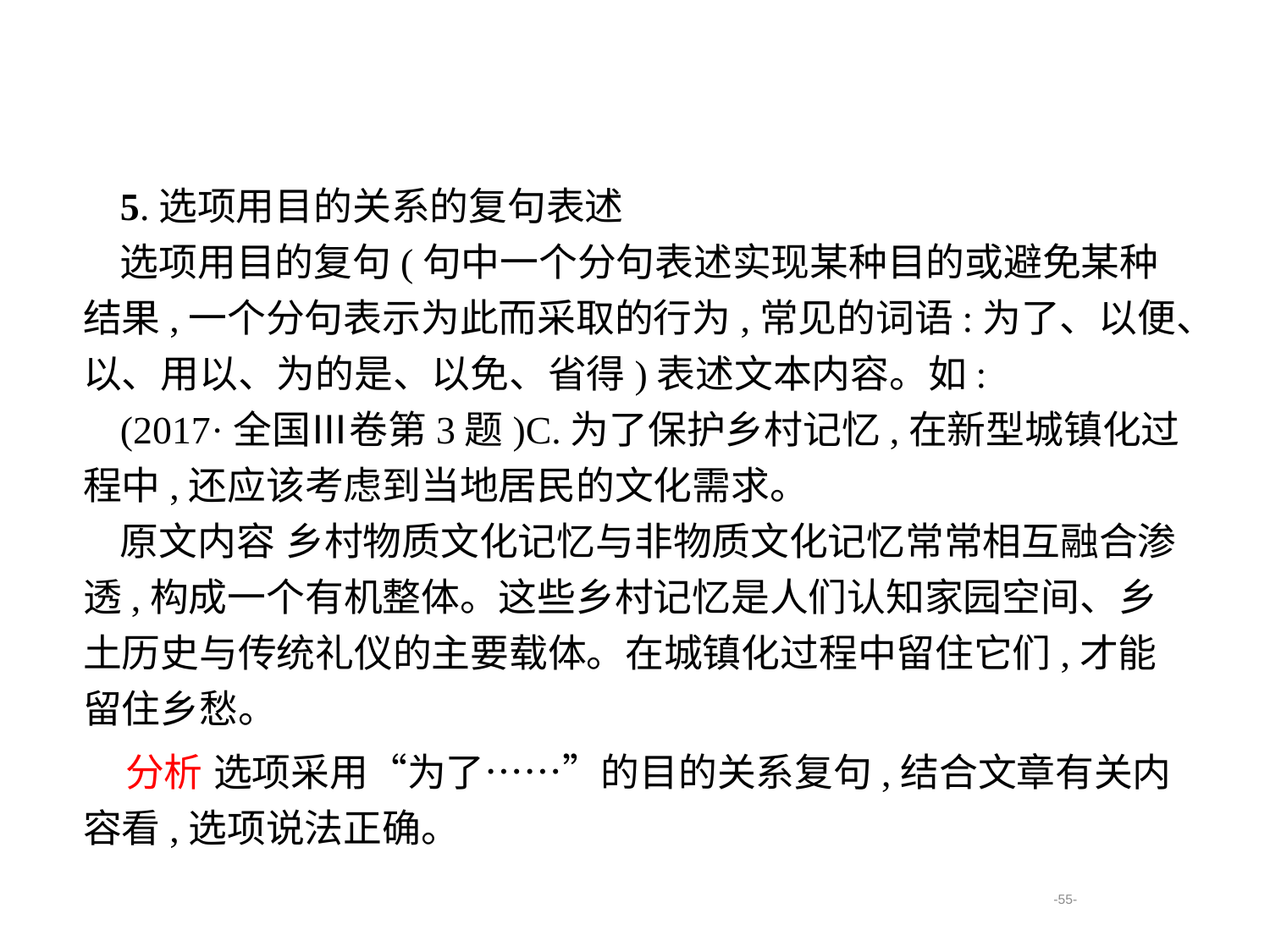

5.选项用目的关系的复句表述
选项用目的复句(句中一个分句表述实现某种目的或避免某种结果,一个分句表示为此而采取的行为,常见的词语:为了、以便、以、用以、为的是、以免、省得)表述文本内容。如:
(2017·全国Ⅲ卷第3题)C.为了保护乡村记忆,在新型城镇化过程中,还应该考虑到当地居民的文化需求。
原文内容 乡村物质文化记忆与非物质文化记忆常常相互融合渗透,构成一个有机整体。这些乡村记忆是人们认知家园空间、乡土历史与传统礼仪的主要载体。在城镇化过程中留住它们,才能留住乡愁。
分析 选项采用“为了……”的目的关系复句,结合文章有关内容看,选项说法正确。
-55-